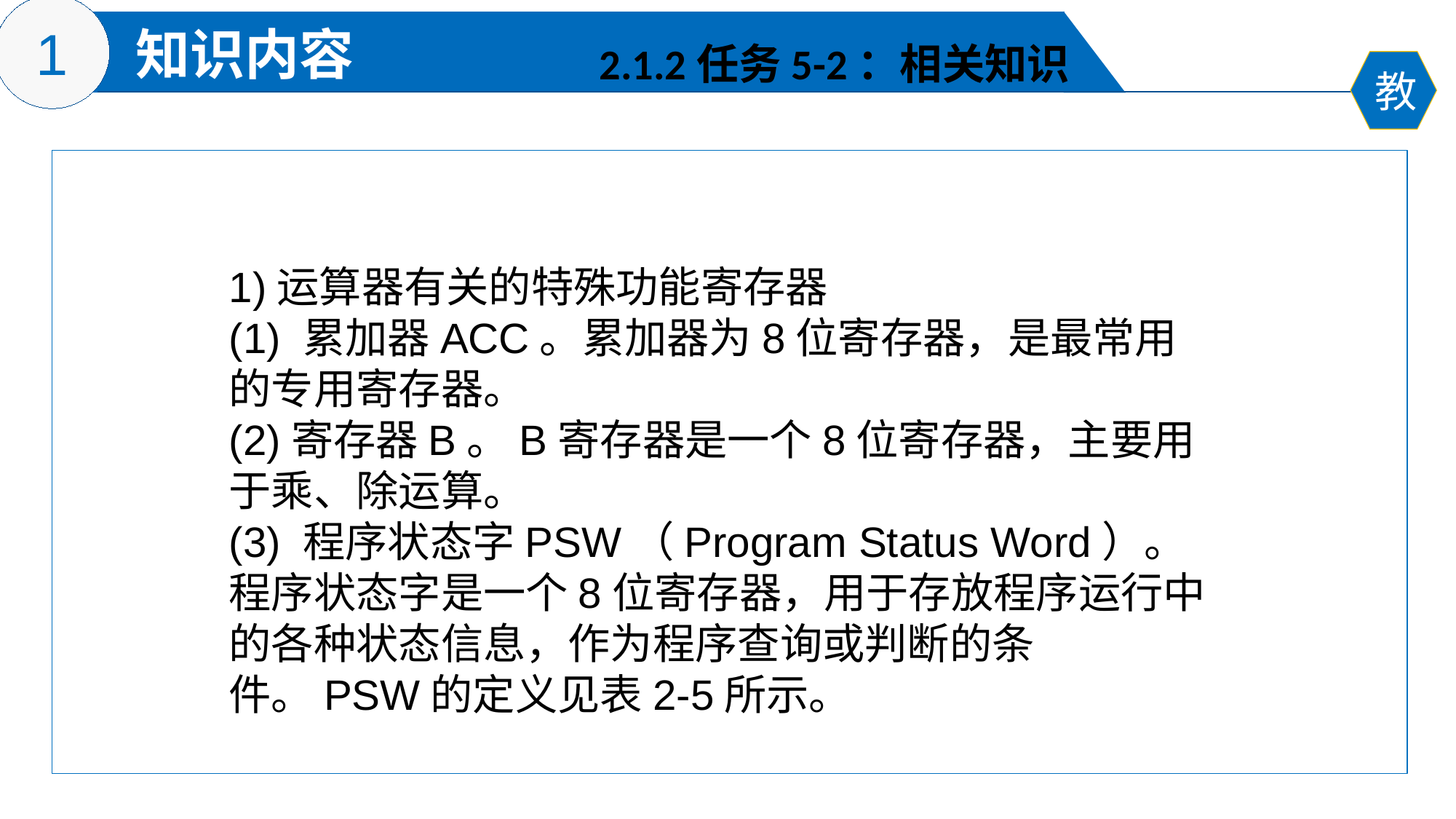

2.1.2任务5-2：相关知识

1)运算器有关的特殊功能寄存器
(1) 累加器ACC。累加器为8位寄存器，是最常用的专用寄存器。
(2)寄存器B。B寄存器是一个8位寄存器，主要用于乘、除运算。
(3) 程序状态字PSW（Program Status Word）。程序状态字是一个8位寄存器，用于存放程序运行中的各种状态信息，作为程序查询或判断的条件。PSW的定义见表2-5所示。